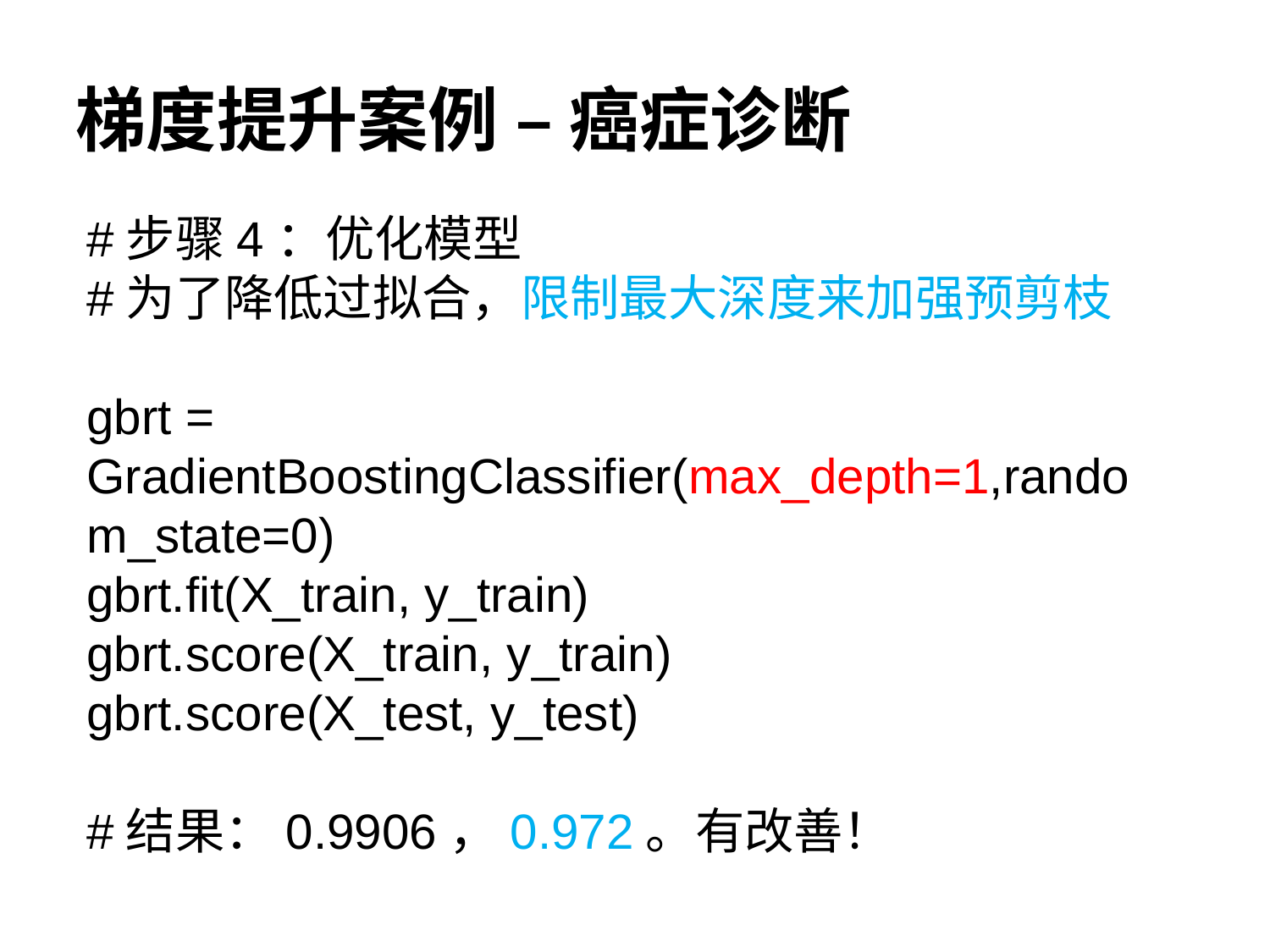

# 梯度提升案例 – 癌症诊断
#步骤4：优化模型
#为了降低过拟合，限制最大深度来加强预剪枝

gbrt = GradientBoostingClassifier(max_depth=1,random_state=0)
gbrt.fit(X_train, y_train)
gbrt.score(X_train, y_train)
gbrt.score(X_test, y_test)

#结果：0.9906，0.972。有改善！